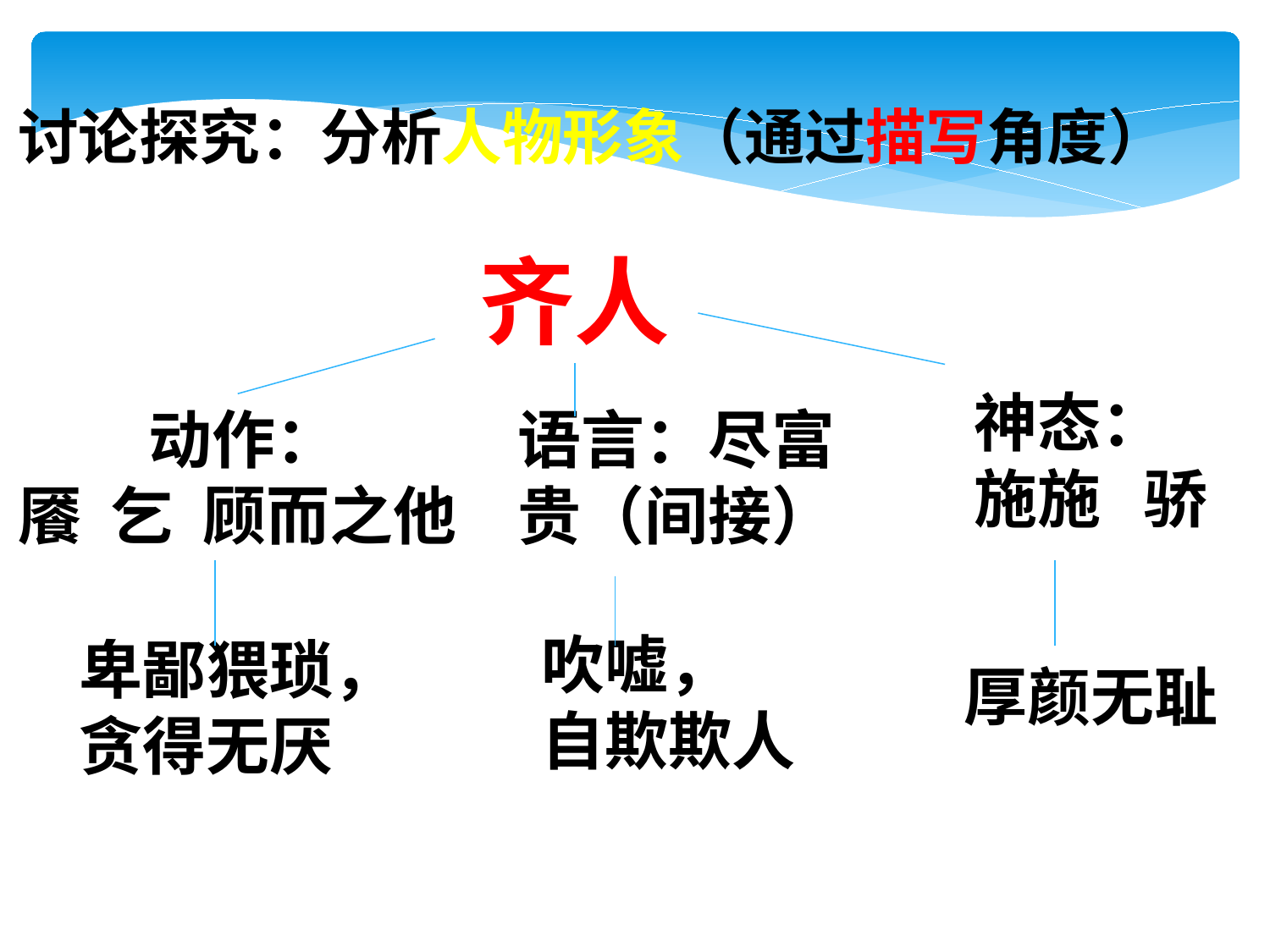

讨论探究：分析人物形象（通过描写角度）
齐人
神态：
施施   骄
        动作：
餍  乞  顾而之他
语言：尽富贵（间接）
吹嘘，
自欺欺人
卑鄙猥琐，
贪得无厌
厚颜无耻